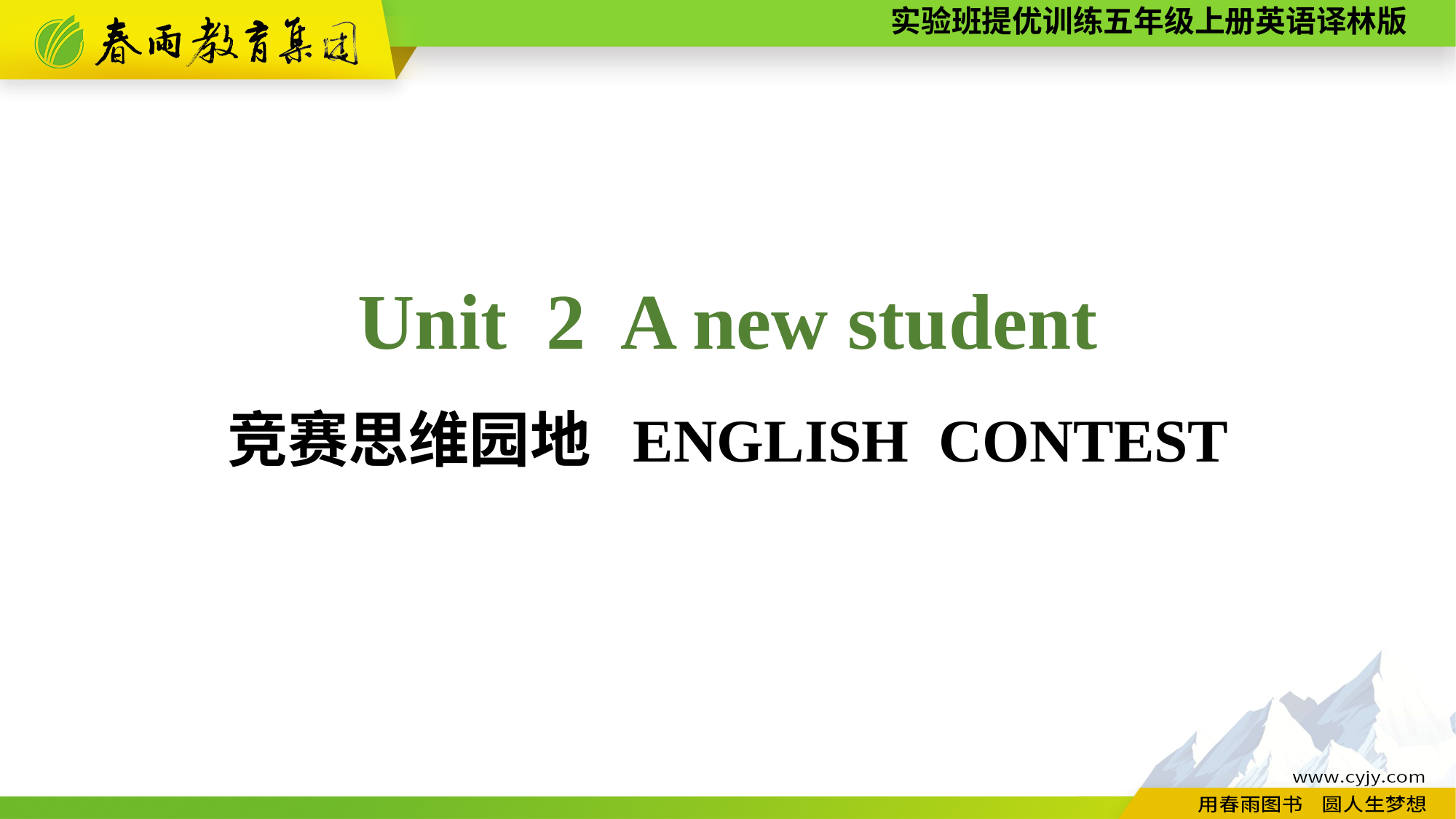

Unit  2  A new student
竞赛思维园地  ENGLISH  CONTEST